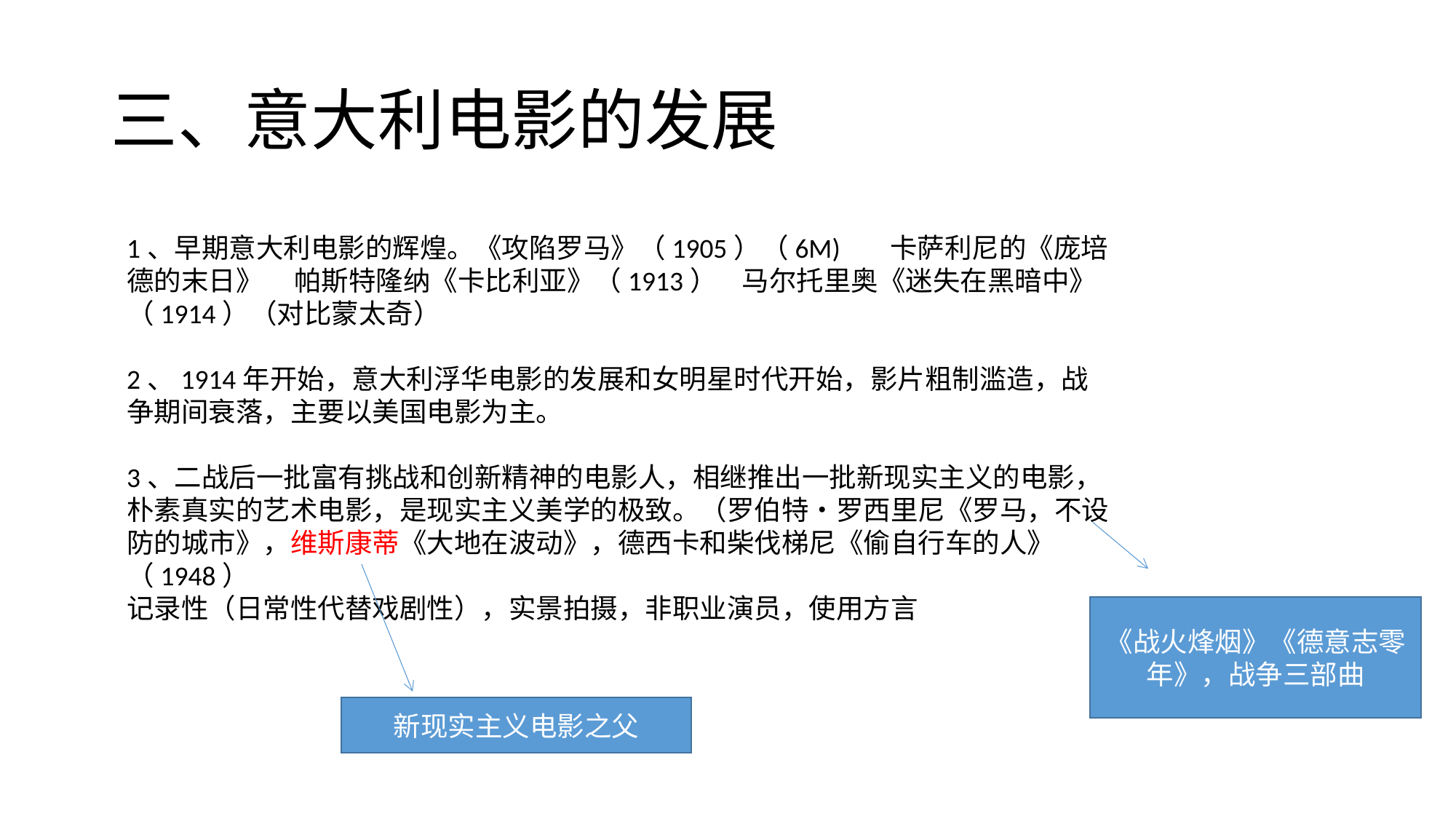

# 三、意大利电影的发展
1、早期意大利电影的辉煌。《攻陷罗马》（1905）（6M)       卡萨利尼的《庞培德的末日》     帕斯特隆纳《卡比利亚》（1913）    马尔托里奥《迷失在黑暗中》（1914）（对比蒙太奇）

2、1914年开始，意大利浮华电影的发展和女明星时代开始，影片粗制滥造，战争期间衰落，主要以美国电影为主。

3、二战后一批富有挑战和创新精神的电影人，相继推出一批新现实主义的电影，朴素真实的艺术电影，是现实主义美学的极致。（罗伯特•罗西里尼《罗马，不设防的城市》，维斯康蒂《大地在波动》，德西卡和柴伐梯尼《偷自行车的人》（1948）
记录性（日常性代替戏剧性），实景拍摄，非职业演员，使用方言
《战火烽烟》《德意志零年》，战争三部曲
新现实主义电影之父